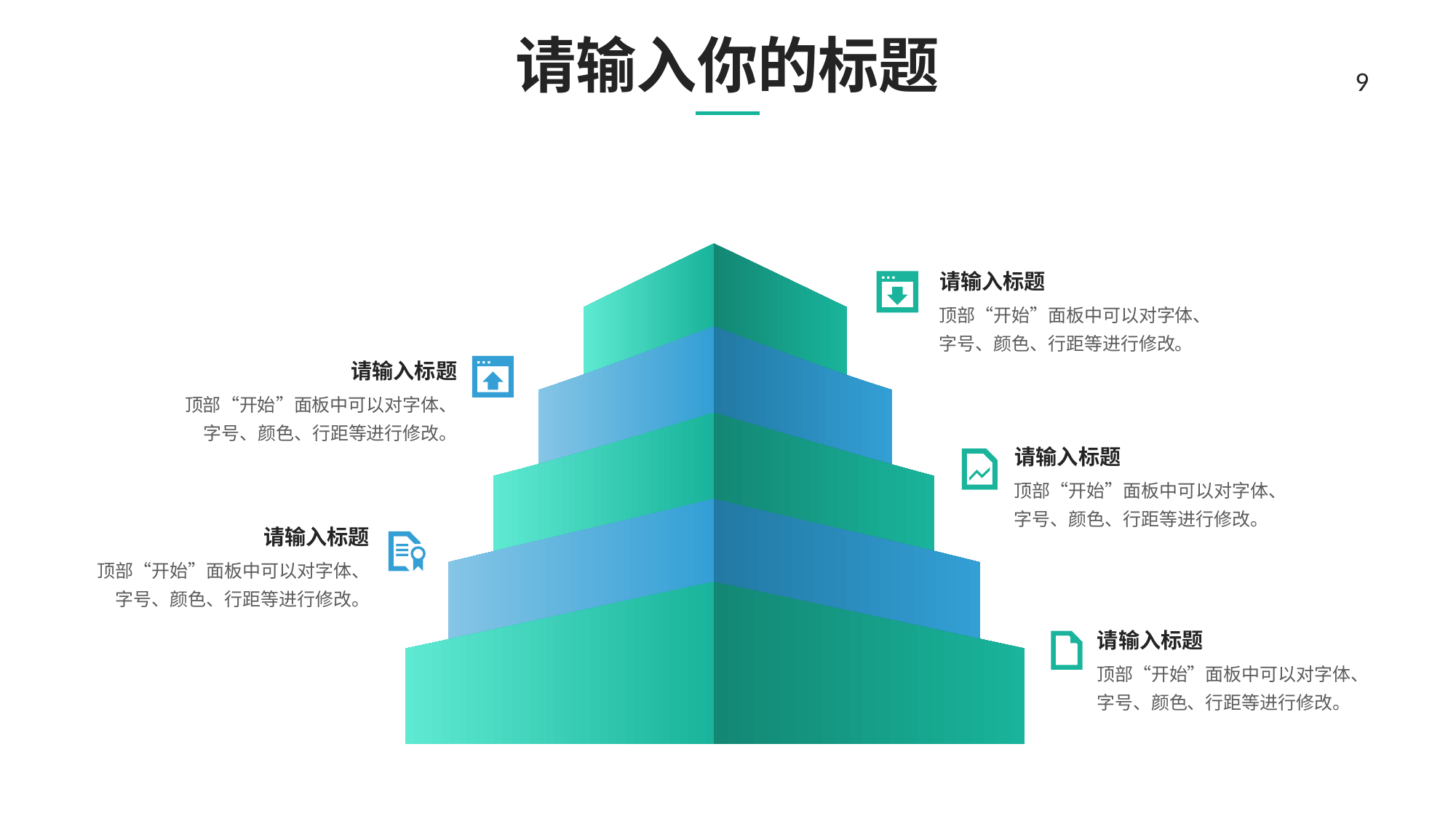

# 请输入你的标题
9

请输入标题

顶部“开始”面板中可以对字体、字号、颜色、行距等进行修改。

请输入标题

顶部“开始”面板中可以对字体、字号、颜色、行距等进行修改。

请输入标题

顶部“开始”面板中可以对字体、字号、颜色、行距等进行修改。

请输入标题

顶部“开始”面板中可以对字体、字号、颜色、行距等进行修改。

请输入标题

顶部“开始”面板中可以对字体、字号、颜色、行距等进行修改。